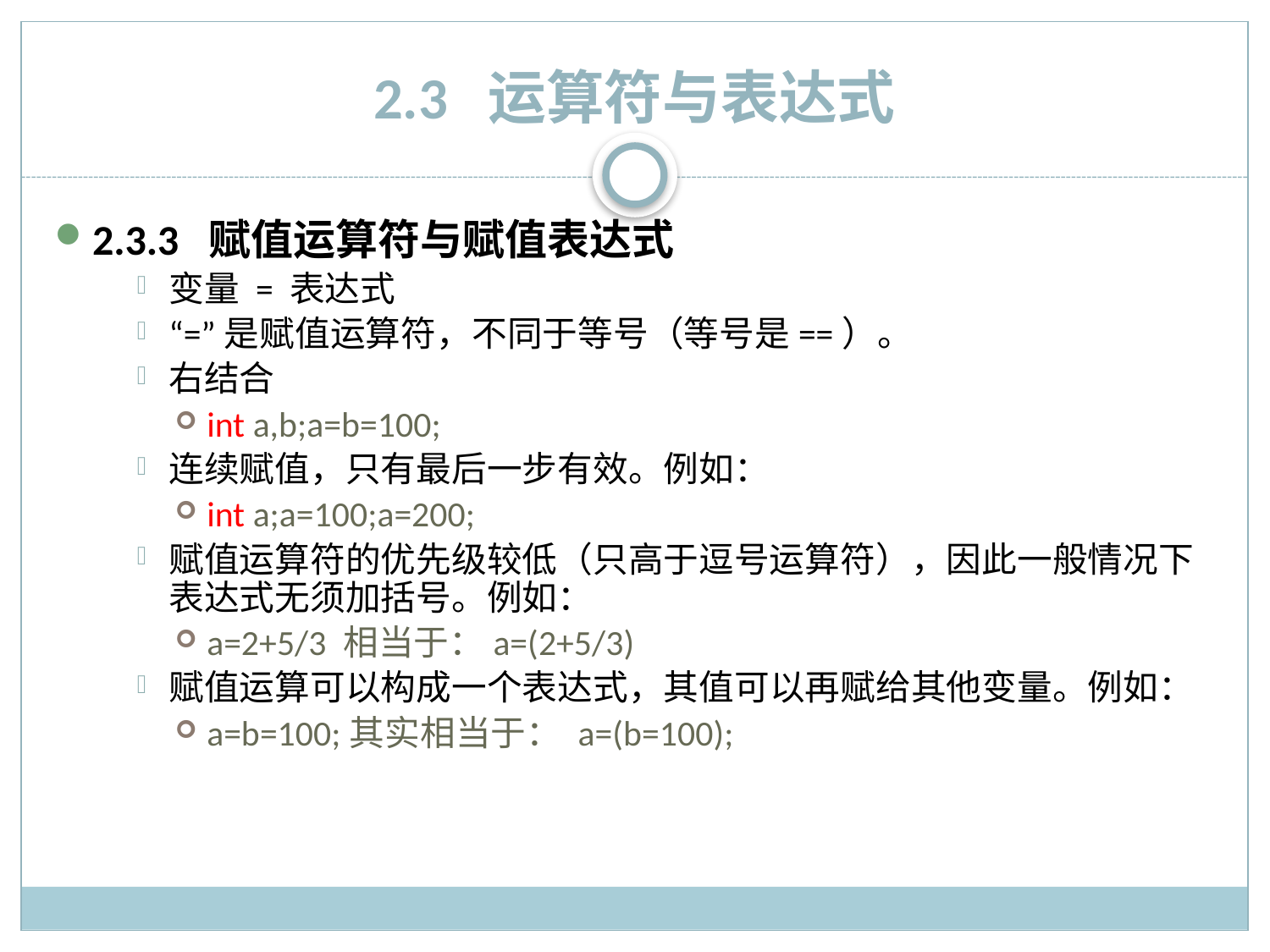

# 2.3  运算符与表达式
2.3.3  赋值运算符与赋值表达式
变量 = 表达式
“=”是赋值运算符，不同于等号（等号是==）。
右结合
int a,b;a=b=100;
连续赋值，只有最后一步有效。例如：
int a;a=100;a=200;
赋值运算符的优先级较低（只高于逗号运算符），因此一般情况下表达式无须加括号。例如：
a=2+5/3 相当于：a=(2+5/3)
赋值运算可以构成一个表达式，其值可以再赋给其他变量。例如：
a=b=100;其实相当于： a=(b=100);